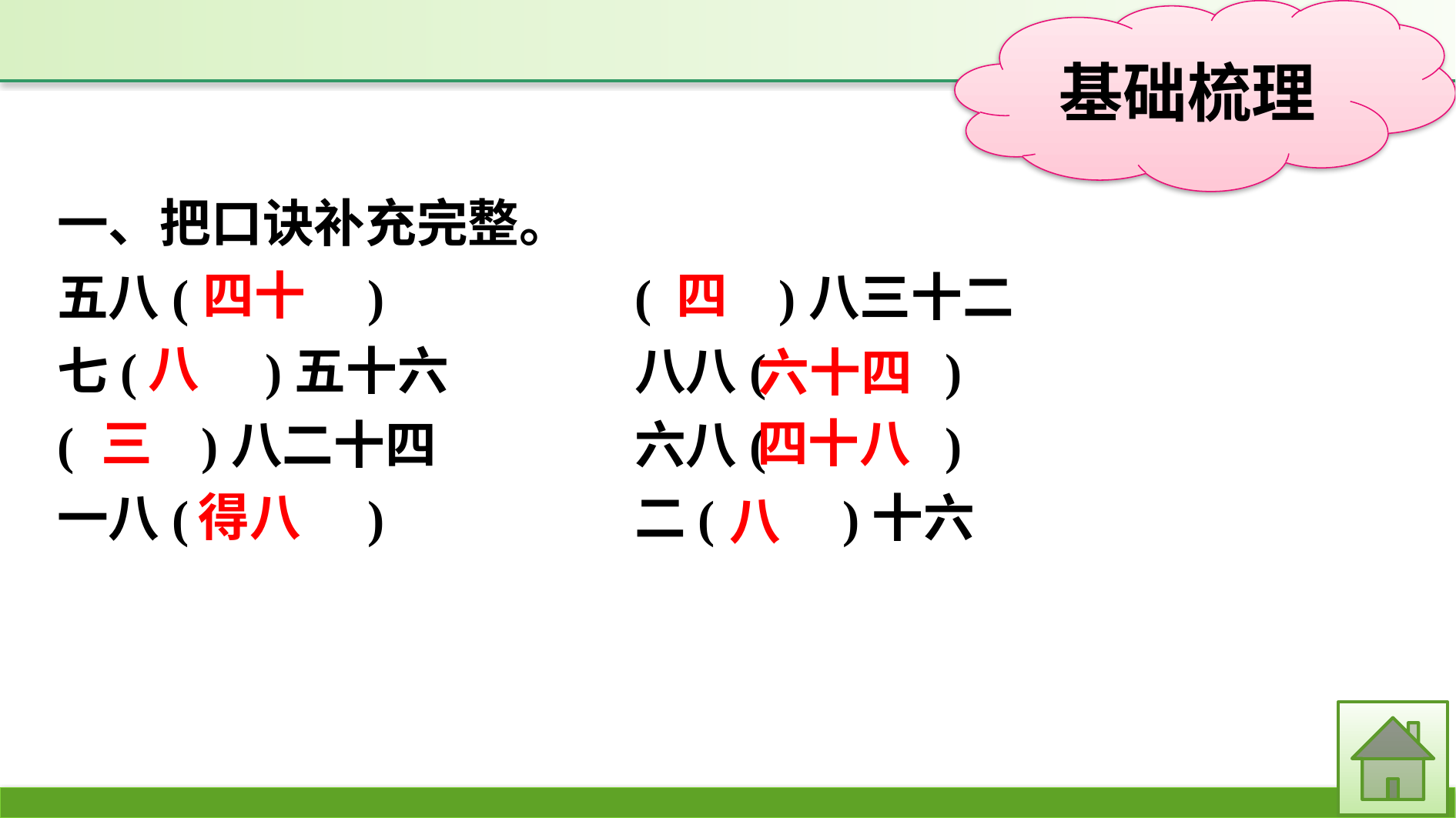

一、把口诀补充完整。
五八(　　　)　　　		(　　)八三十二
七(　　)五十六			八八(　　　)
(　　)八二十四			六八(　　　)
一八(　　　)			二(　　)十六
四十
四
八
六十四
三
四十八
得八
八